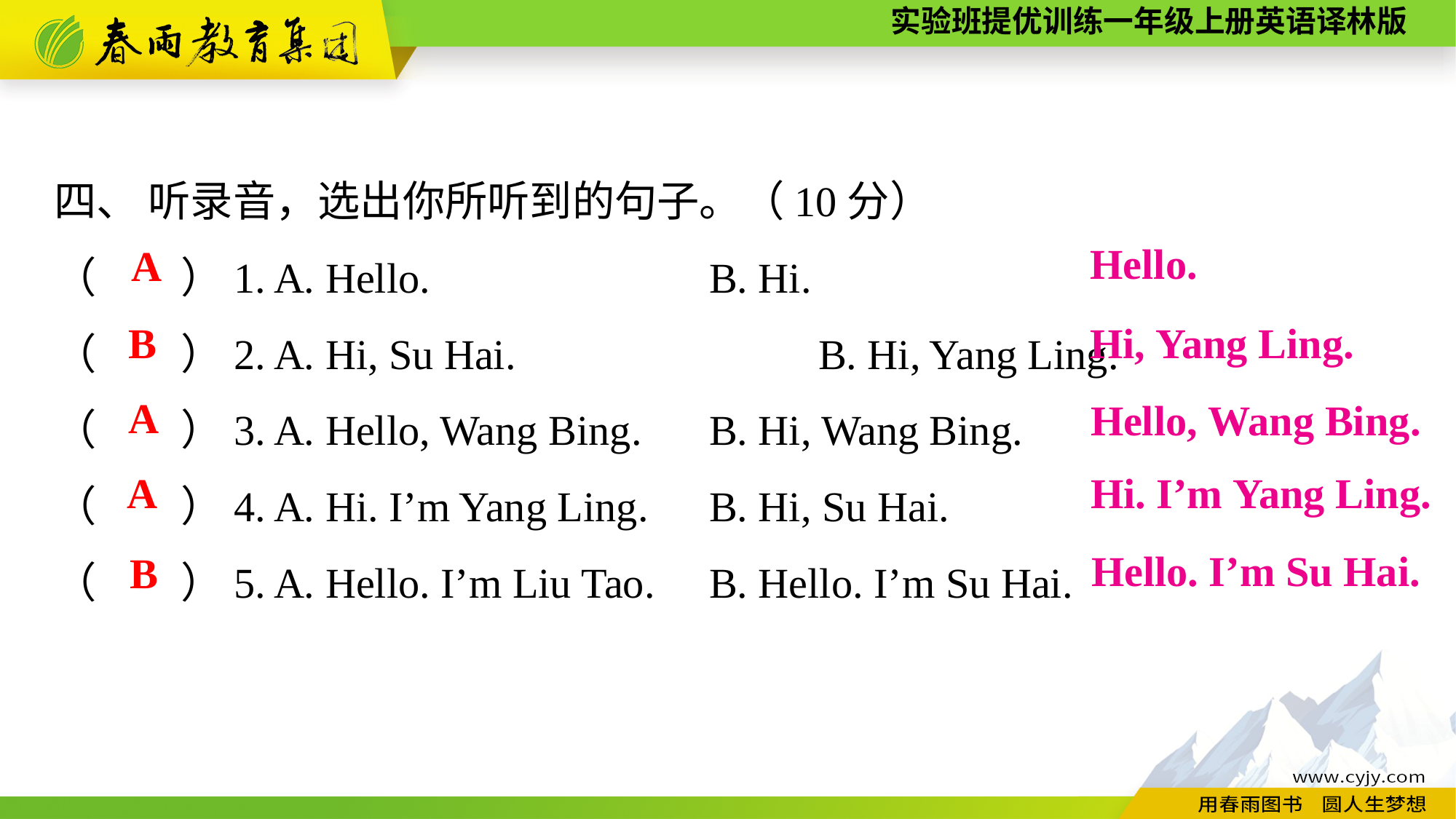

四、 听录音，选出你所听到的句子。（10分）
（　　）1. A. Hello.　　　　　　	B. Hi.
（　　）2. A. Hi, Su Hai.			B. Hi, Yang Ling.
（　　）3. A. Hello, Wang Bing.	B. Hi, Wang Bing.
（　　）4. A. Hi. I’m Yang Ling.	B. Hi, Su Hai.
（　　）5. A. Hello. I’m Liu Tao.	B. Hello. I’m Su Hai.
Hello.
A
B
Hi, Yang Ling.
A
Hello, Wang Bing.
A
Hi. I’m Yang Ling.
 Hello. I’m Su Hai.
B